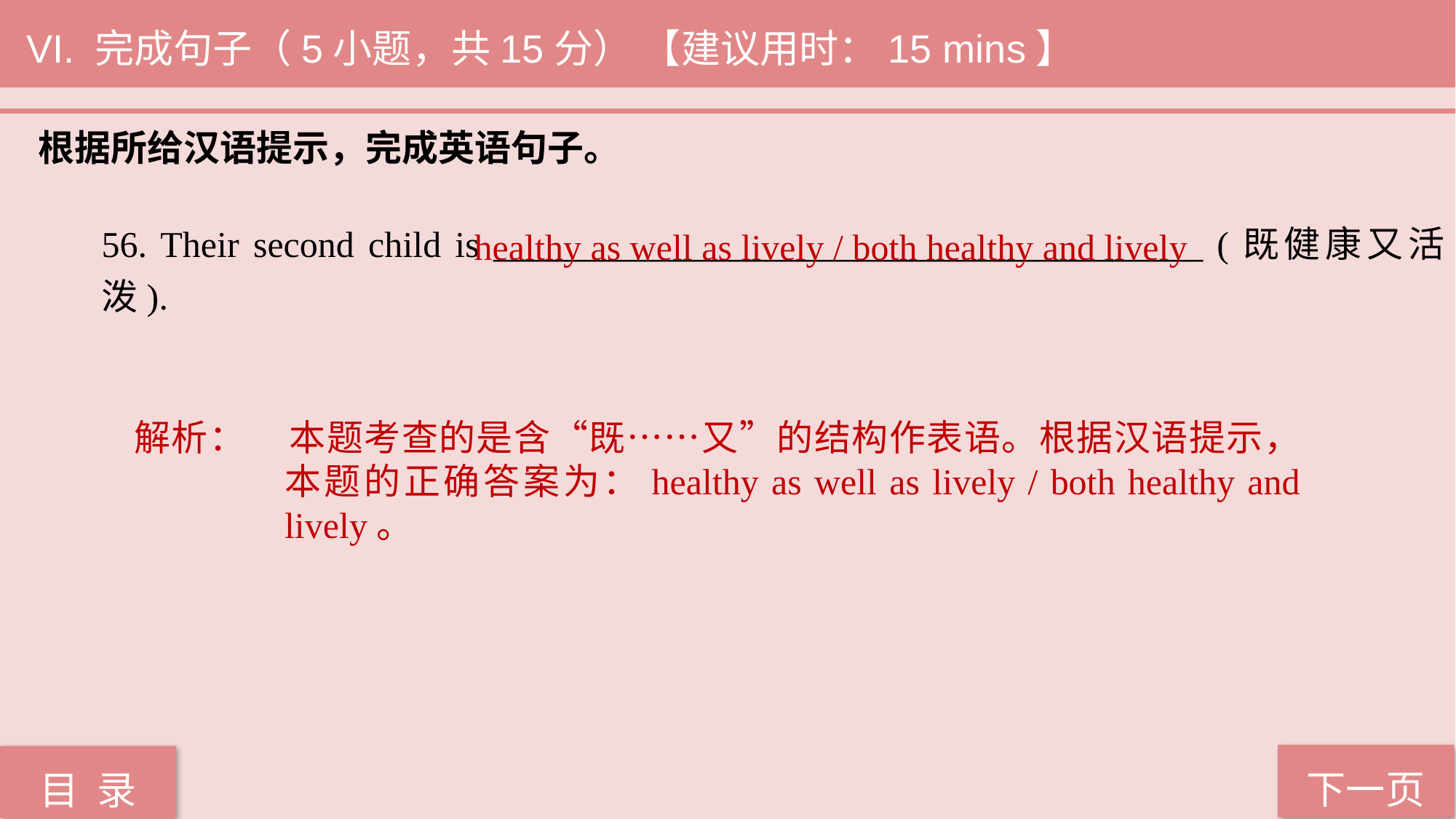

VI. 完成句子（5小题，共15分） 【建议用时：15 mins】
根据所给汉语提示，完成英语句子。
 healthy as well as lively / both healthy and lively
56. Their second child is _______________________________________ (既健康又活泼).
解析：	本题考查的是含“既……又”的结构作表语。根据汉语提示，本题的正确答案为：healthy as well as lively / both healthy and lively。